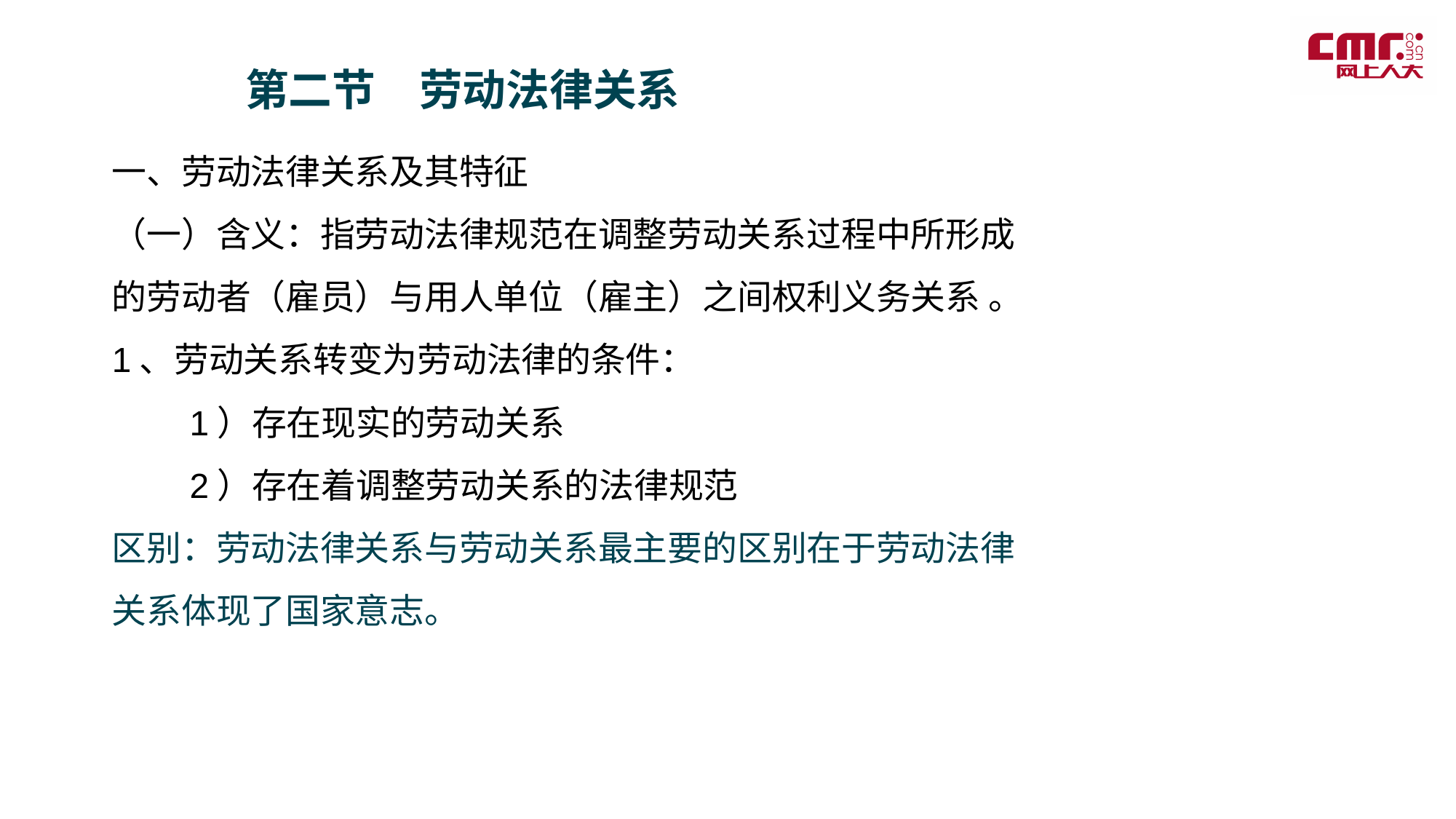

第二节　劳动法律关系
一、劳动法律关系及其特征
（一）含义：指劳动法律规范在调整劳动关系过程中所形成的劳动者（雇员）与用人单位（雇主）之间权利义务关系 。
1、劳动关系转变为劳动法律的条件：
　　1）存在现实的劳动关系
　　2）存在着调整劳动关系的法律规范
区别：劳动法律关系与劳动关系最主要的区别在于劳动法律关系体现了国家意志。